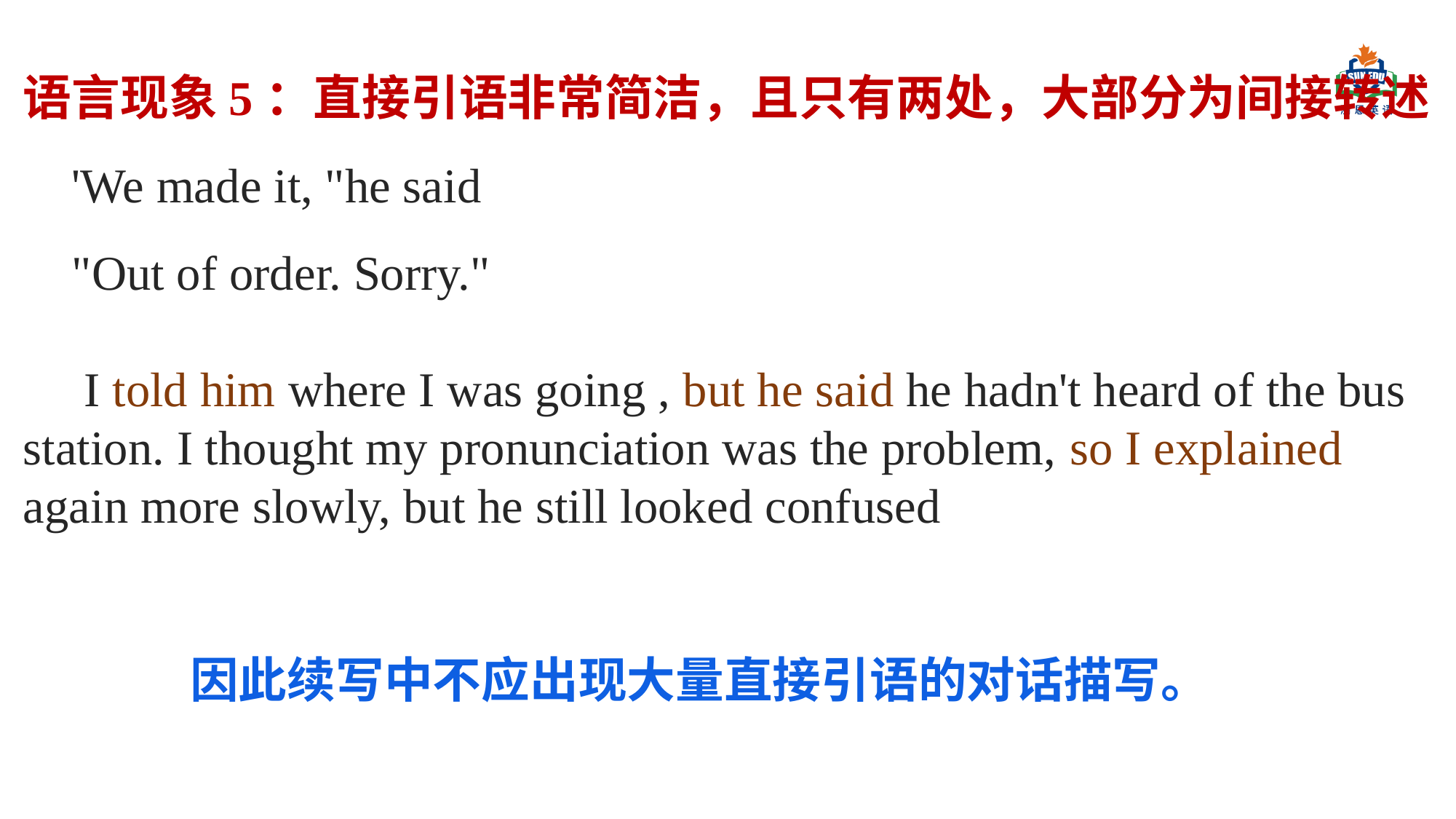

语言现象5：直接引语非常简洁，且只有两处，大部分为间接转述
    'We made it, "he said
    "Out of order. Sorry."

     I told him where I was going , but he said he hadn't heard of the bus station. I thought my pronunciation was the problem, so I explained again more slowly, but he still looked confused

              因此续写中不应出现大量直接引语的对话描写。